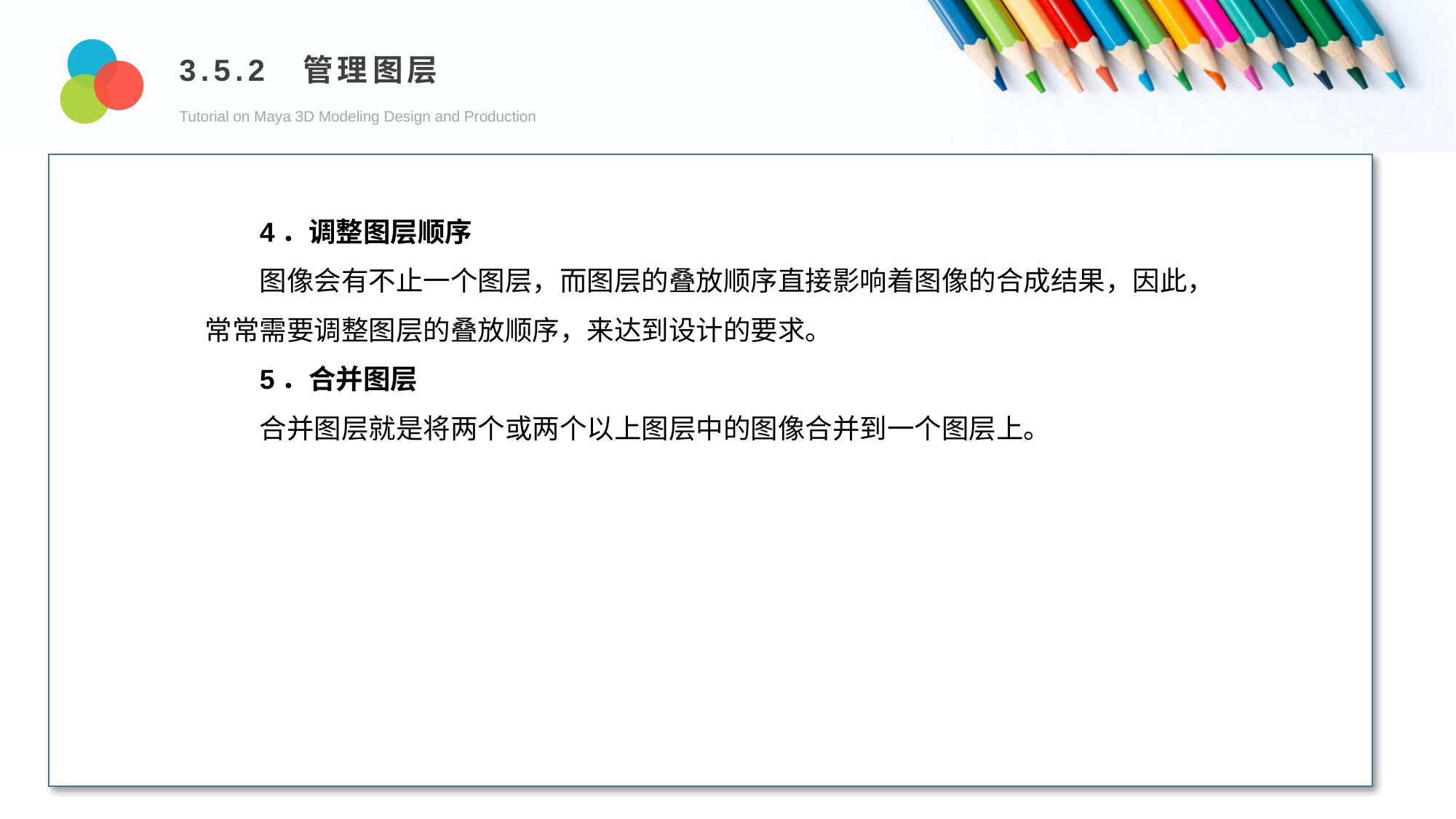

3.5.2  管理图层
Tutorial on Maya 3D Modeling Design and Production
Design and Production
4．调整图层顺序
图像会有不止一个图层，而图层的叠放顺序直接影响着图像的合成结果，因此，常常需要调整图层的叠放顺序，来达到设计的要求。
5．合并图层
合并图层就是将两个或两个以上图层中的图像合并到一个图层上。